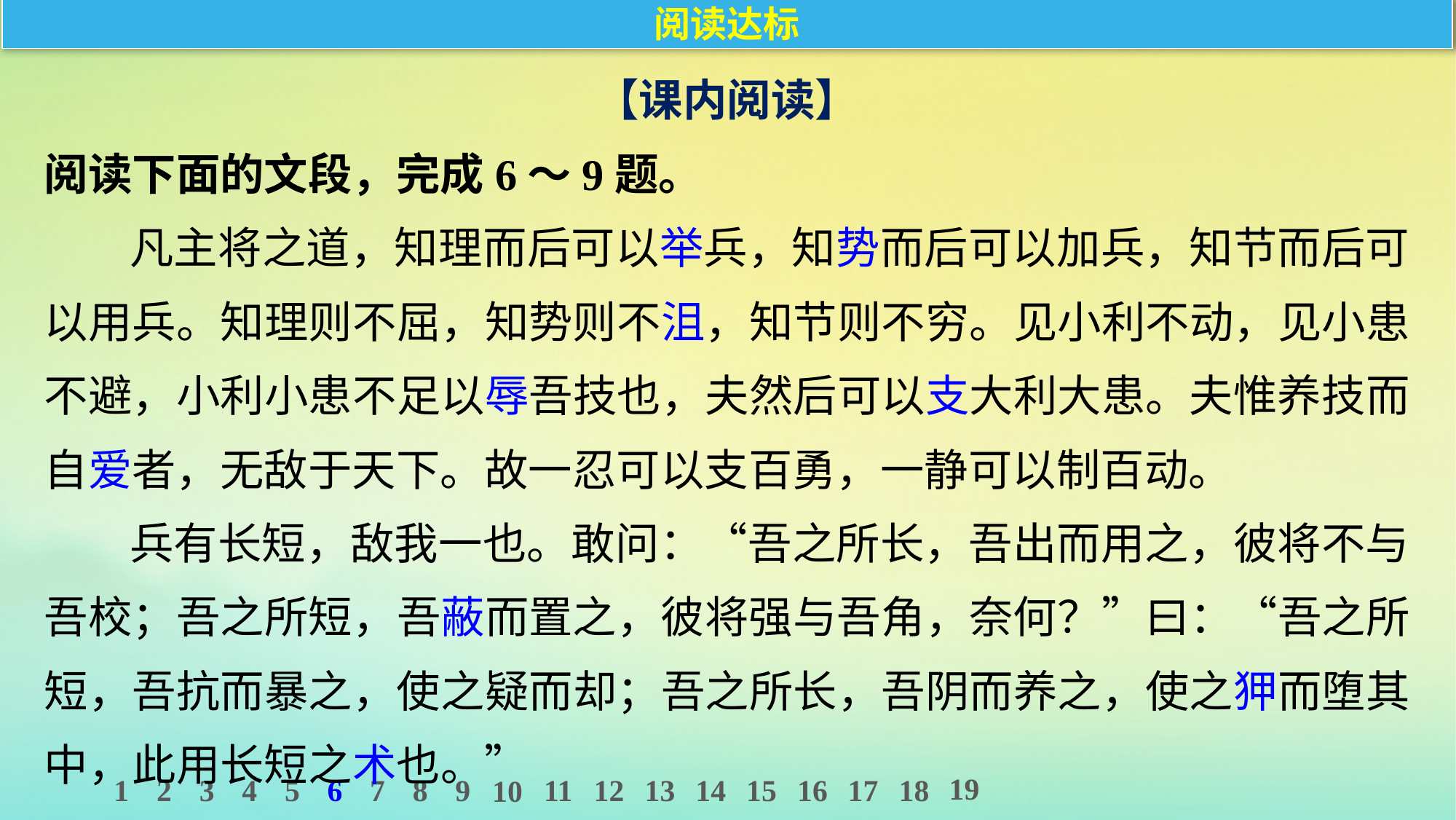

阅读达标
【课内阅读】
阅读下面的文段，完成6～9题。
凡主将之道，知理而后可以举兵，知势而后可以加兵，知节而后可以用兵。知理则不屈，知势则不沮，知节则不穷。见小利不动，见小患不避，小利小患不足以辱吾技也，夫然后可以支大利大患。夫惟养技而自爱者，无敌于天下。故一忍可以支百勇，一静可以制百动。
兵有长短，敌我一也。敢问：“吾之所长，吾出而用之，彼将不与吾校；吾之所短，吾蔽而置之，彼将强与吾角，奈何？”曰：“吾之所短，吾抗而暴之，使之疑而却；吾之所长，吾阴而养之，使之狎而堕其中，此用长短之术也。”
19
1
2
3
4
5
6
7
8
9
11
12
13
14
15
16
17
18
10